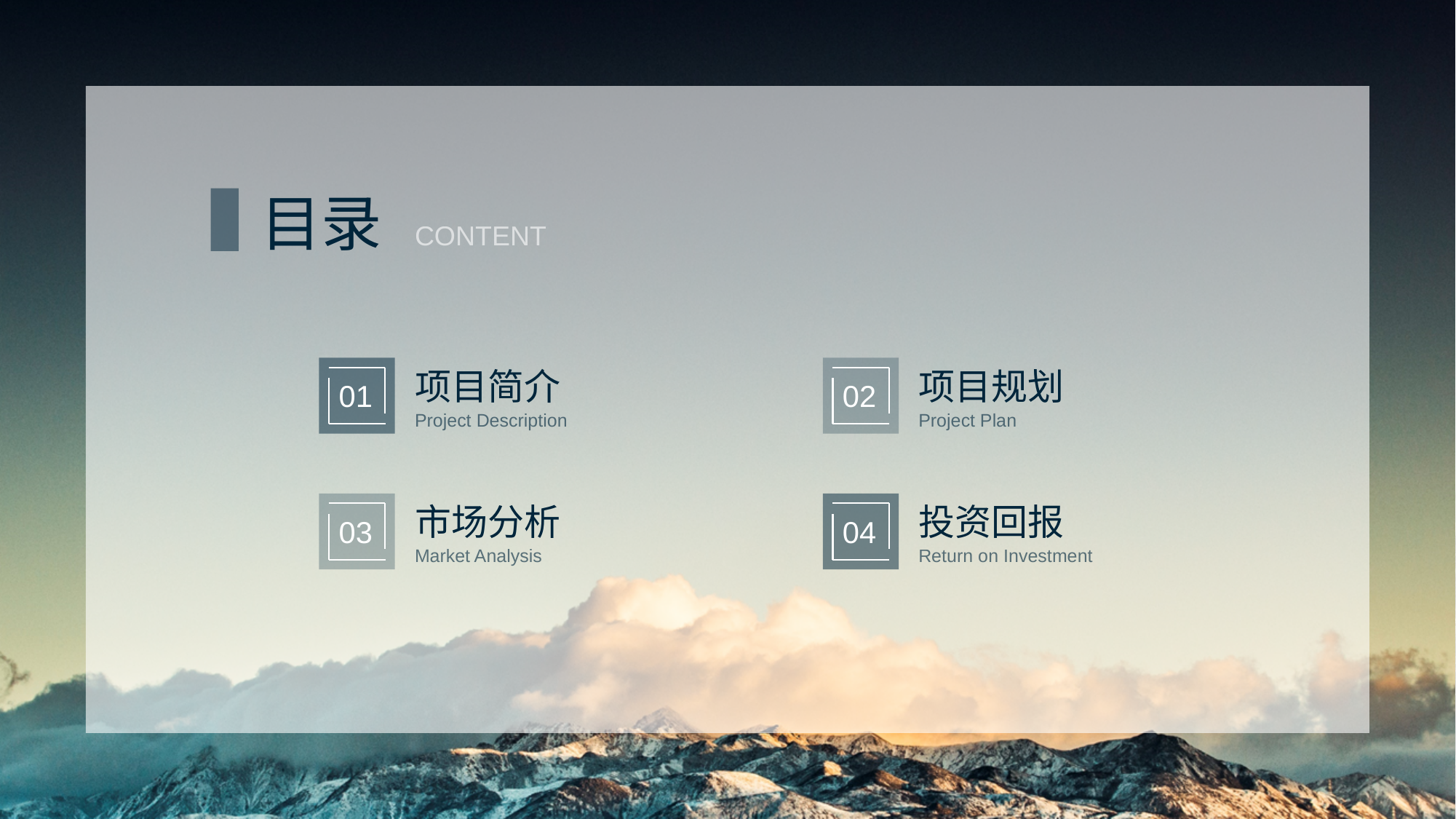

目录

CONTENT

项目简介
项目规划
01
02
Project Description
Project Plan

市场分析
投资回报
03
04
Market Analysis
Return on Investment